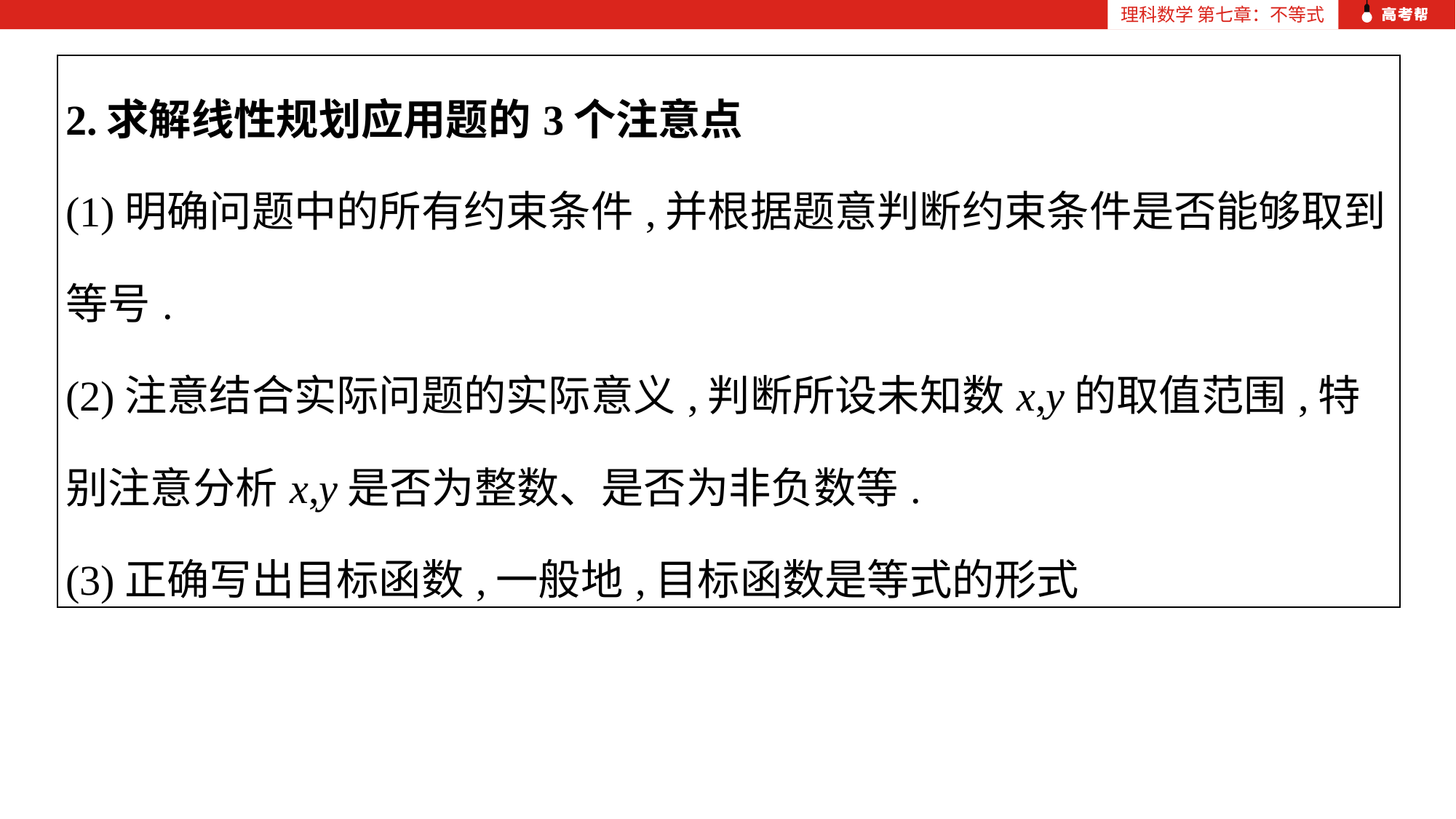

| 2.求解线性规划应用题的3个注意点 (1)明确问题中的所有约束条件,并根据题意判断约束条件是否能够取到等号. (2)注意结合实际问题的实际意义,判断所设未知数x,y的取值范围,特别注意分析x,y是否为整数、是否为非负数等. (3)正确写出目标函数,一般地,目标函数是等式的形式 |
| --- |